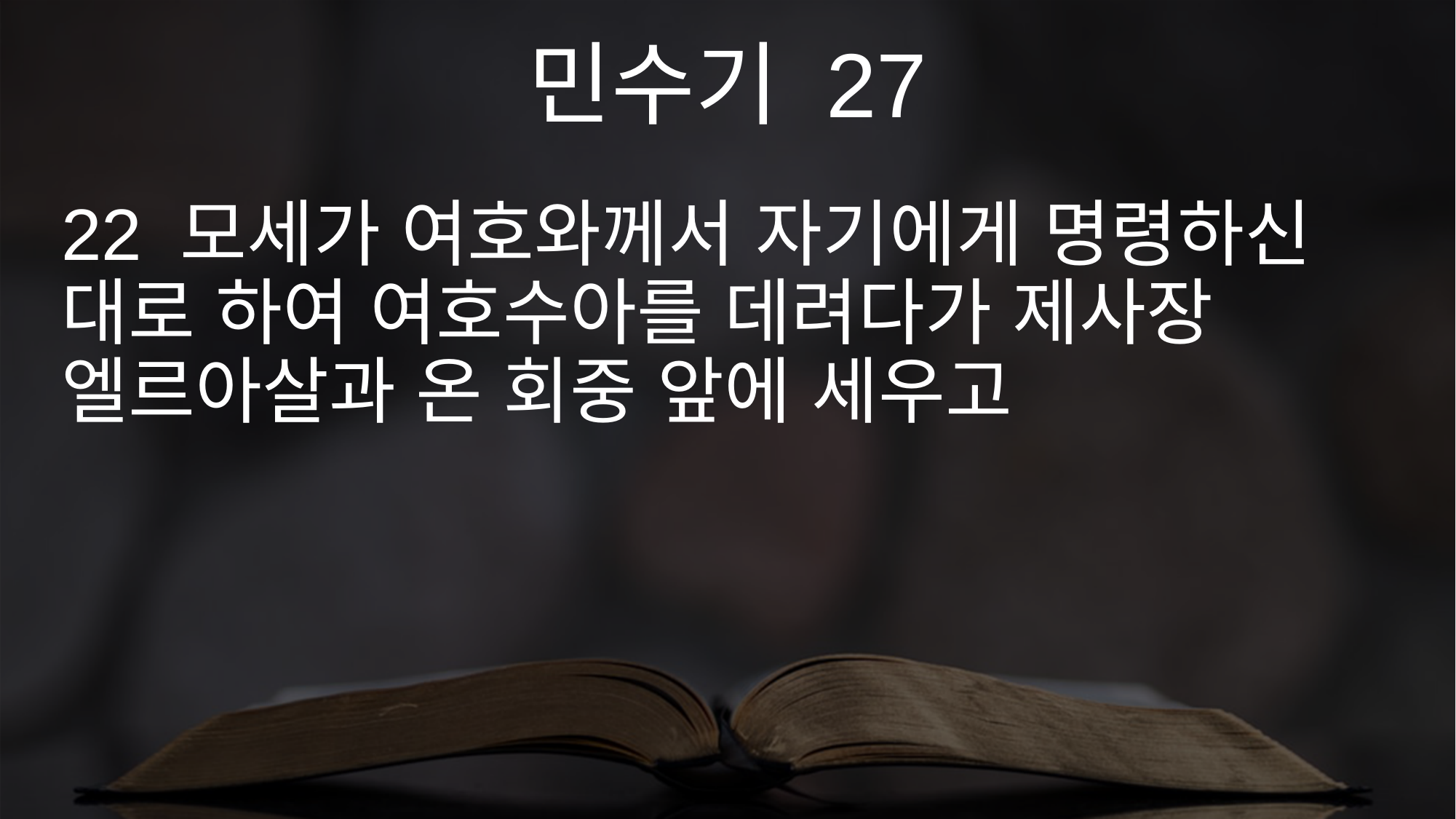

민수기 27
22 모세가 여호와께서 자기에게 명령하신 대로 하여 여호수아를 데려다가 제사장 엘르아살과 온 회중 앞에 세우고